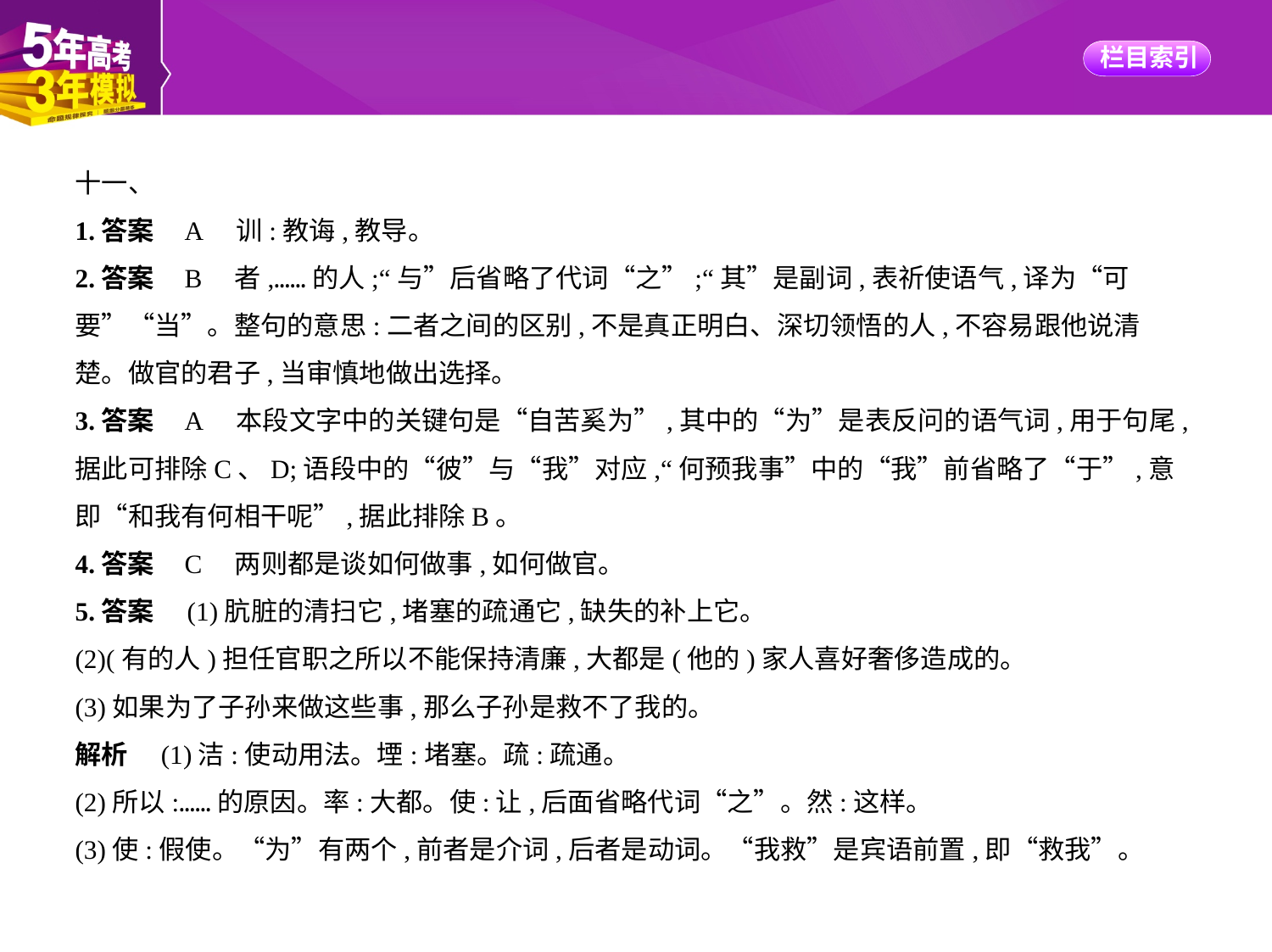

十一、
1.答案    A　训:教诲,教导。
2.答案    B　者,……的人;“与”后省略了代词“之”;“其”是副词,表祈使语气,译为“可
要”“当”。整句的意思:二者之间的区别,不是真正明白、深切领悟的人,不容易跟他说清
楚。做官的君子,当审慎地做出选择。
3.答案    A　本段文字中的关键句是“自苦奚为”,其中的“为”是表反问的语气词,用于句尾,
据此可排除C、D;语段中的“彼”与“我”对应,“何预我事”中的“我”前省略了“于”,意
即“和我有何相干呢”,据此排除B。
4.答案    C　两则都是谈如何做事,如何做官。
5.答案　(1)肮脏的清扫它,堵塞的疏通它,缺失的补上它。
(2)(有的人)担任官职之所以不能保持清廉,大都是(他的)家人喜好奢侈造成的。
(3)如果为了子孙来做这些事,那么子孙是救不了我的。
解析　(1)洁:使动用法。堙:堵塞。疏:疏通。
(2)所以:……的原因。率:大都。使:让,后面省略代词“之”。然:这样。
(3)使:假使。“为”有两个,前者是介词,后者是动词。“我救”是宾语前置,即“救我”。